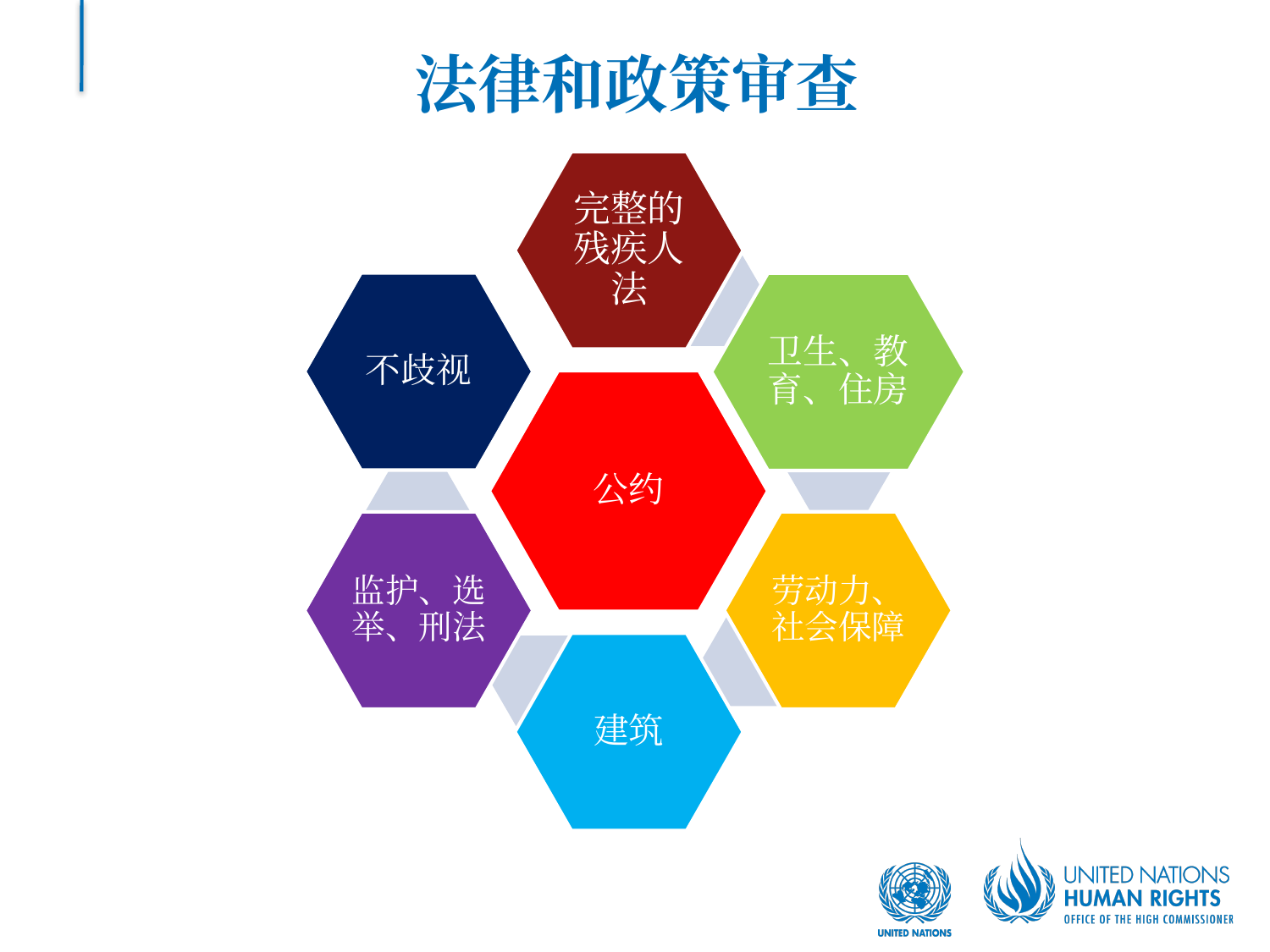

# 法律和政策审查
公约
完整的残疾人法
卫生、教育、住房
劳动力、社会保障
建筑
监护、选举、刑法
不歧视